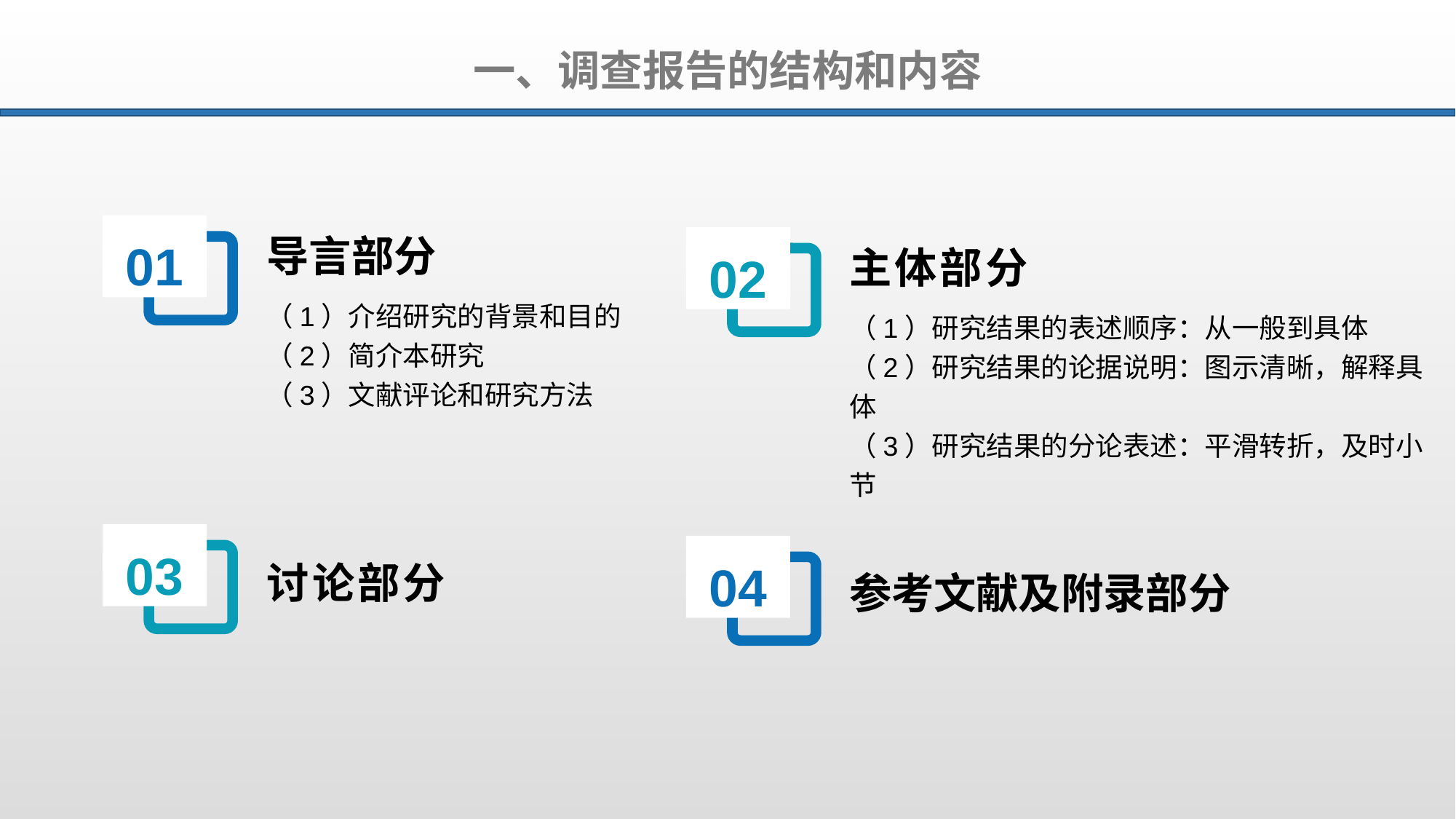

一、调查报告的结构和内容

01
导言部分
02
主体部分

（1）介绍研究的背景和目的
（2）简介本研究
（3）文献评论和研究方法
（1）研究结果的表述顺序：从一般到具体
（2）研究结果的论据说明：图示清晰，解释具体
（3）研究结果的分论表述：平滑转折，及时小节

03
04

讨论部分
参考文献及附录部分